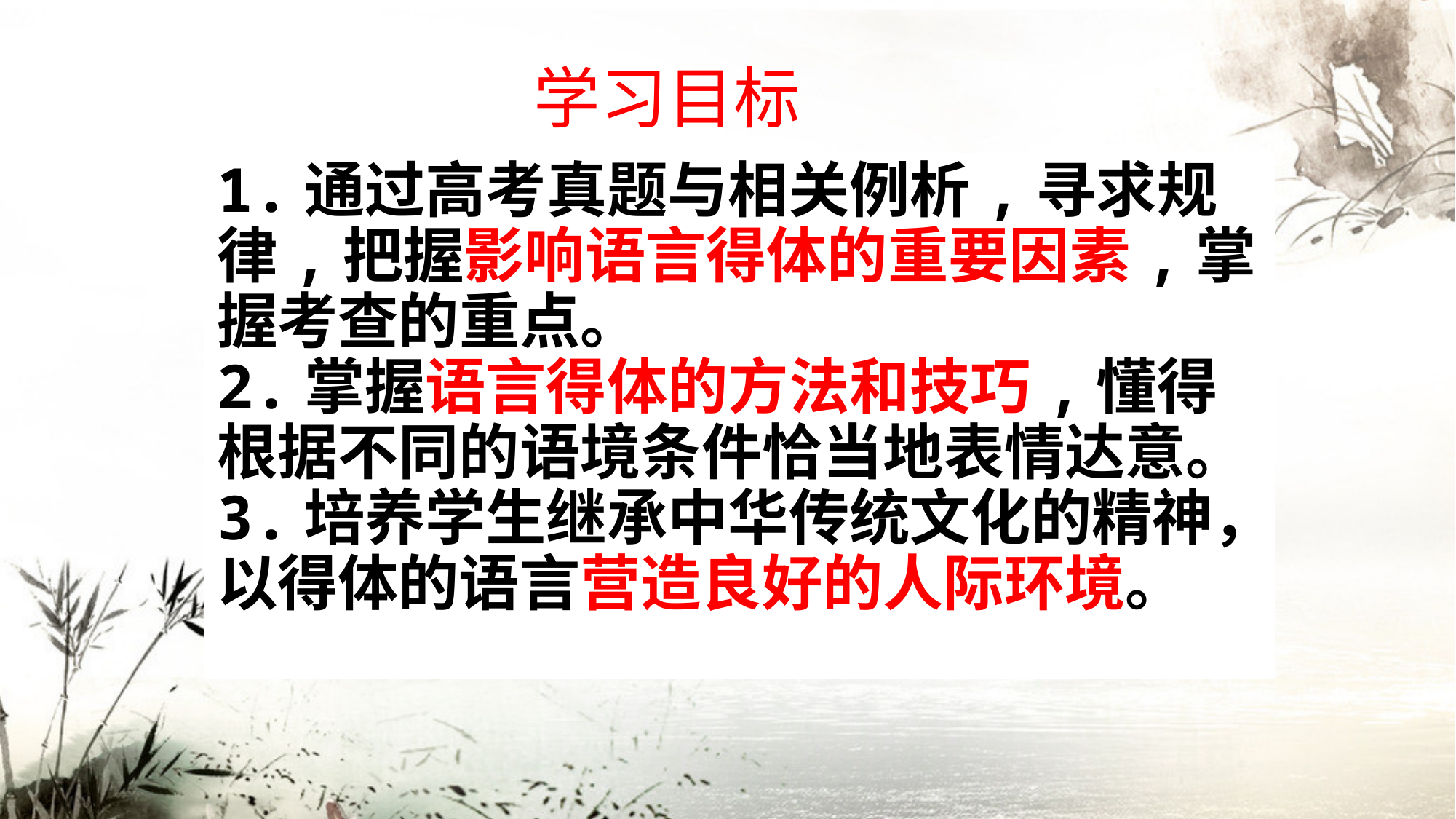

学习目标
1.通过高考真题与相关例析,寻求规律,把握影响语言得体的重要因素,掌握考查的重点。
2.掌握语言得体的方法和技巧,懂得根据不同的语境条件恰当地表情达意。
3.培养学生继承中华传统文化的精神，以得体的语言营造良好的人际环境。